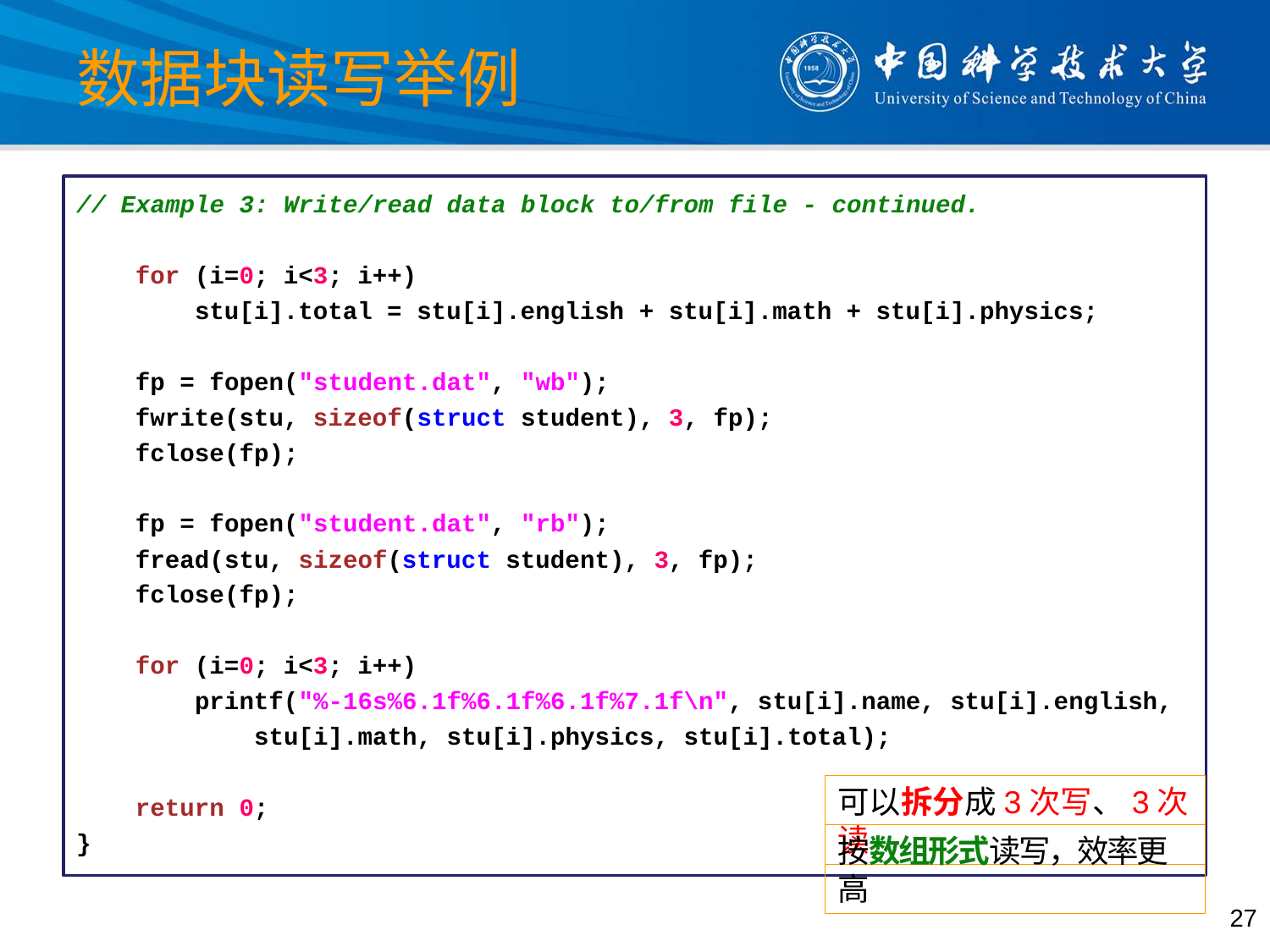

# 数据块读写举例
// Example 3: Write/read data block to/from file - continued.

    for (i=0; i<3; i++)
        stu[i].total = stu[i].english + stu[i].math + stu[i].physics;

    fp = fopen("student.dat", "wb");
    fwrite(stu, sizeof(struct student), 3, fp);
    fclose(fp);

    fp = fopen("student.dat", "rb");
    fread(stu, sizeof(struct student), 3, fp);
    fclose(fp);

    for (i=0; i<3; i++)
        printf("%-16s%6.1f%6.1f%6.1f%7.1f\n", stu[i].name, stu[i].english,
            stu[i].math, stu[i].physics, stu[i].total);

    return 0;
}
可以拆分成3次写、3次读
按数组形式读写，效率更高
27